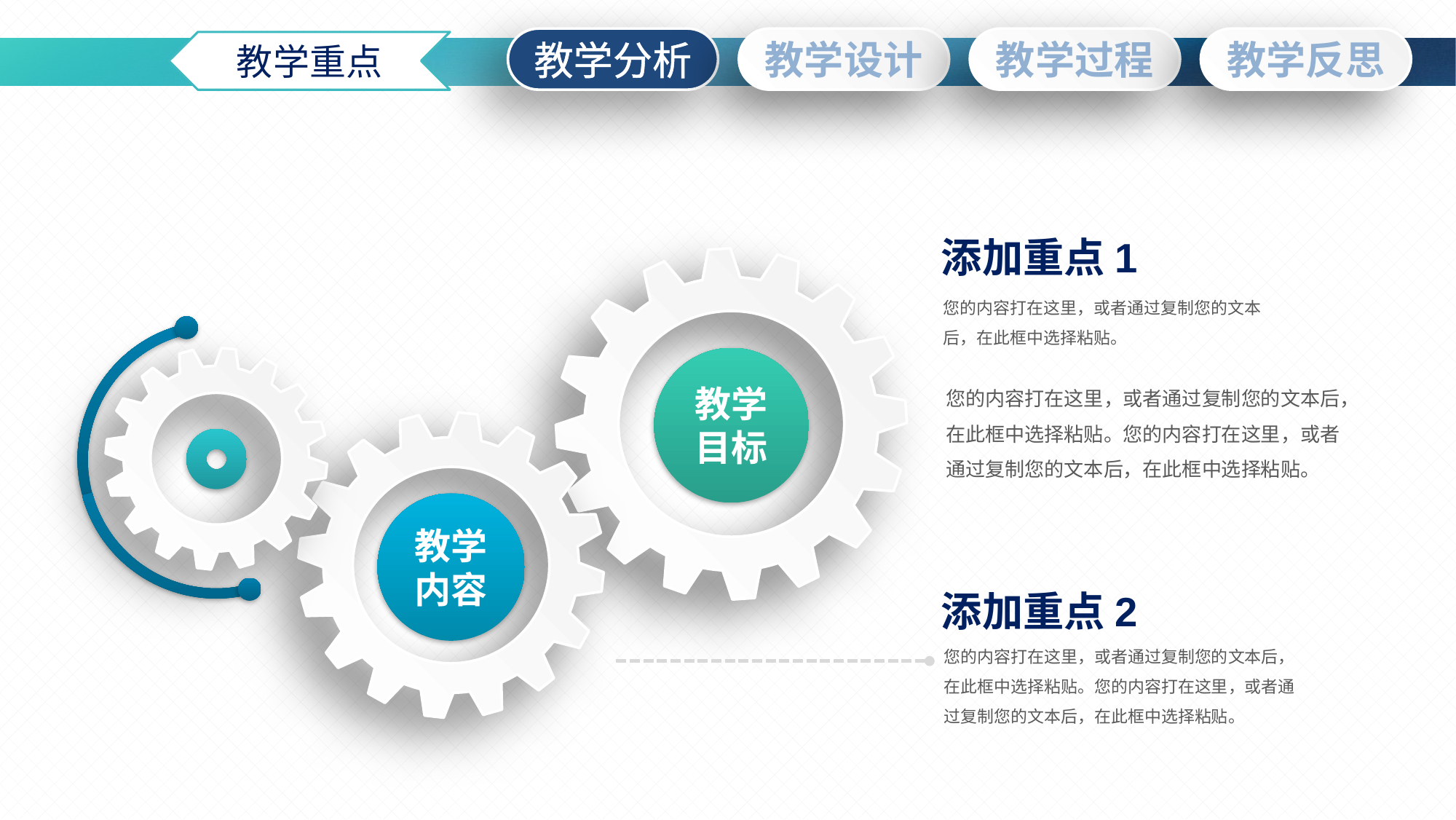

教学重点
添加重点1
您的内容打在这里，或者通过复制您的文本后，在此框中选择粘贴。

教学
目标
您的内容打在这里，或者通过复制您的文本后，在此框中选择粘贴。您的内容打在这里，或者通过复制您的文本后，在此框中选择粘贴。

教学
内容
添加重点2
您的内容打在这里，或者通过复制您的文本后，在此框中选择粘贴。您的内容打在这里，或者通过复制您的文本后，在此框中选择粘贴。